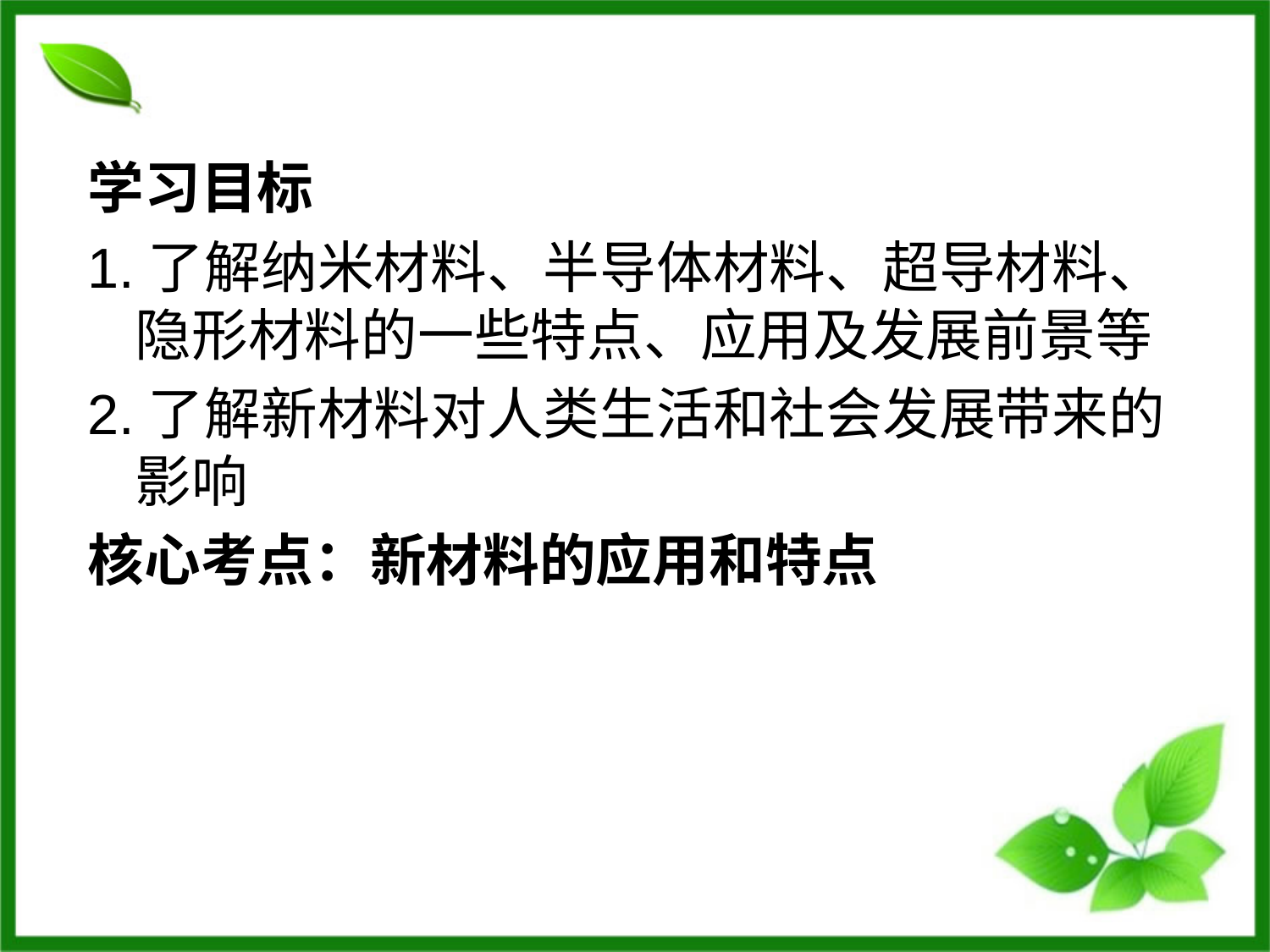

学习目标
1.了解纳米材料、半导体材料、超导材料、隐形材料的一些特点、应用及发展前景等
2.了解新材料对人类生活和社会发展带来的影响
核心考点：新材料的应用和特点